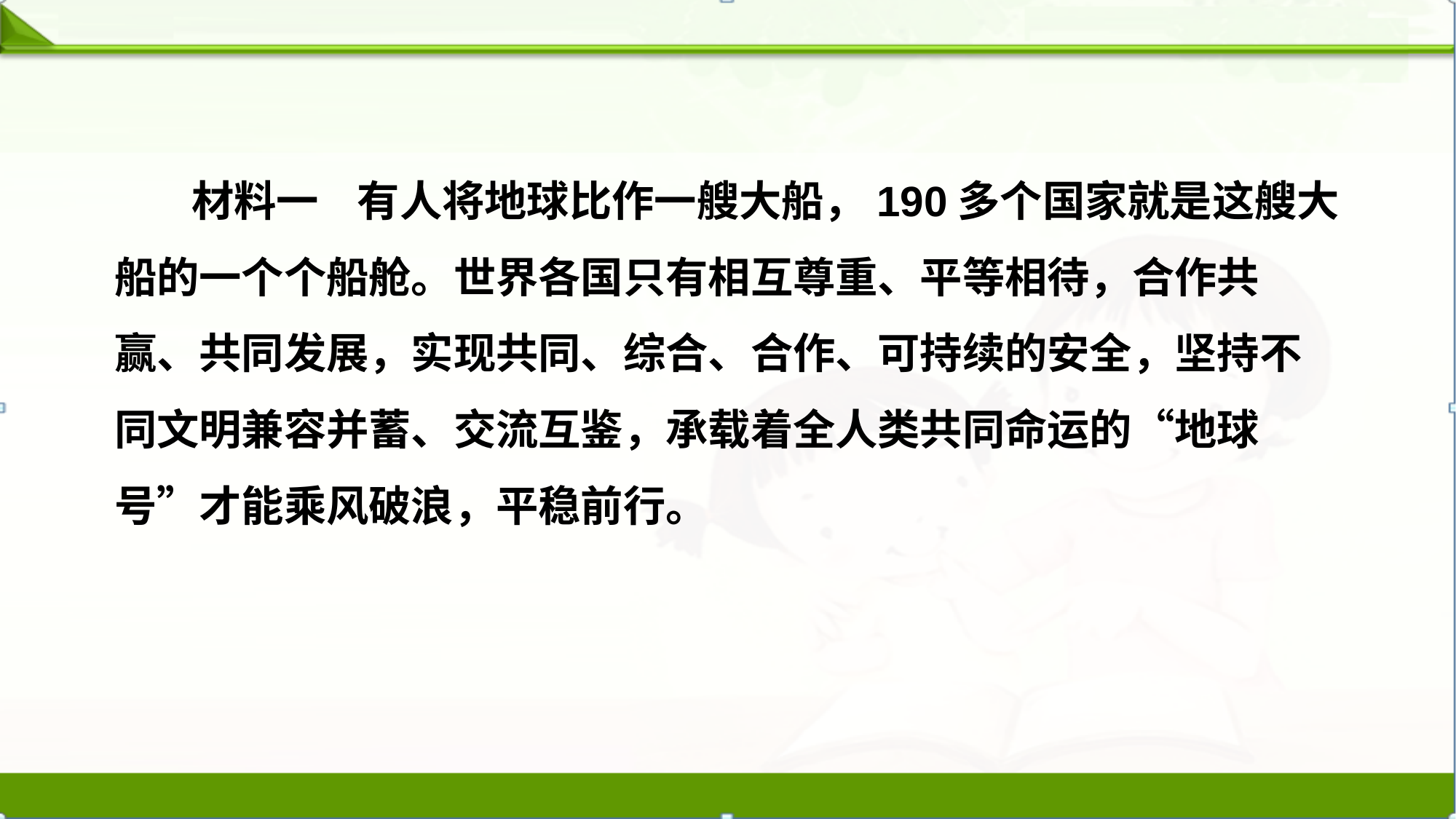

材料一    有人将地球比作一艘大船，190多个国家就是这艘大船的一个个船舱。世界各国只有相互尊重、平等相待，合作共赢、共同发展，实现共同、综合、合作、可持续的安全，坚持不同文明兼容并蓄、交流互鉴，承载着全人类共同命运的“地球号”才能乘风破浪，平稳前行。